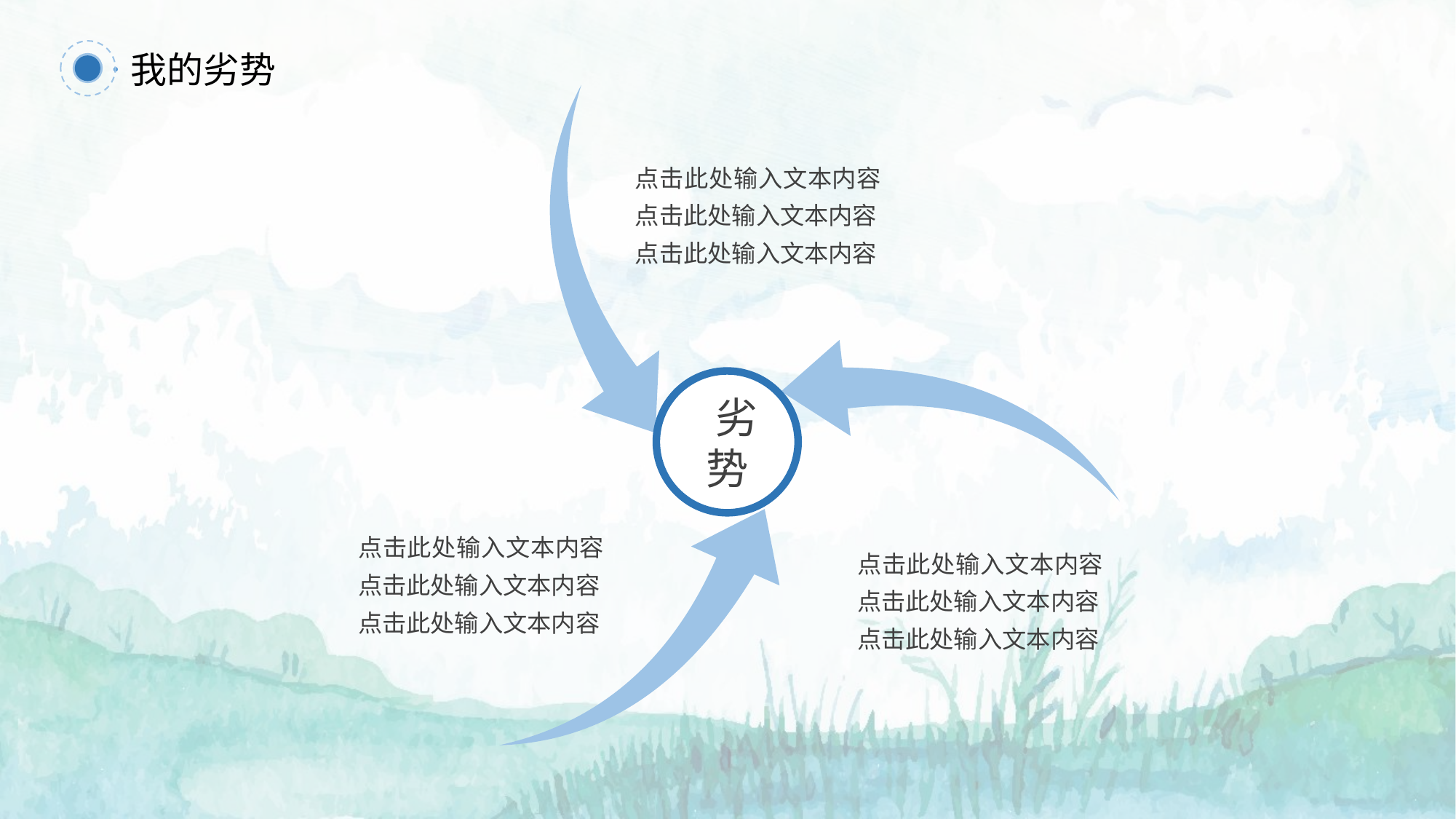

我的劣势
点击此处输入文本内容点击此处输入文本内容
点击此处输入文本内容

 劣势
点击此处输入文本内容点击此处输入文本内容
点击此处输入文本内容

点击此处输入文本内容点击此处输入文本内容
点击此处输入文本内容